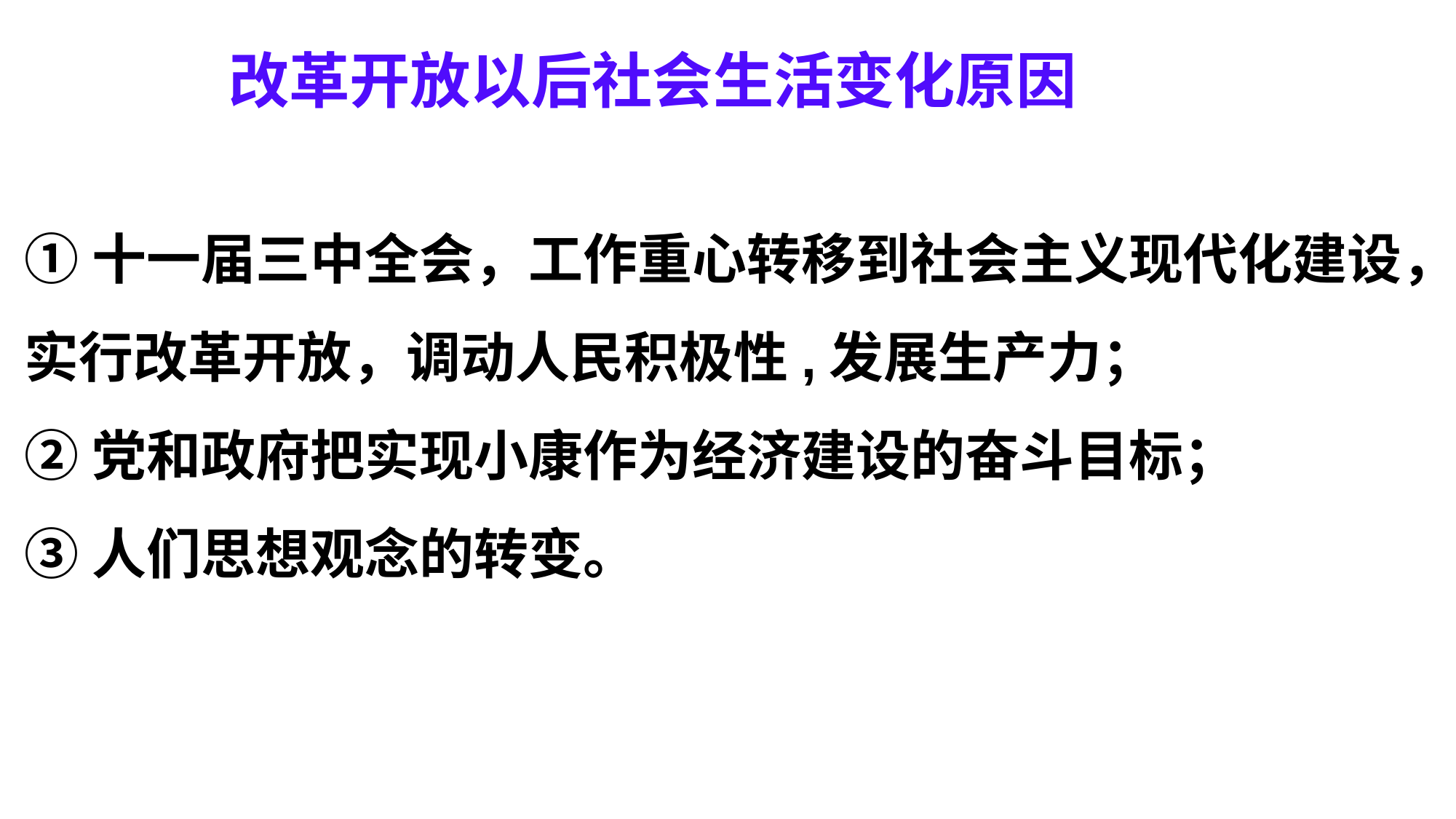

改革开放以后社会生活变化原因

①十一届三中全会，工作重心转移到社会主义现代化建设，实行改革开放，调动人民积极性,发展生产力；
②党和政府把实现小康作为经济建设的奋斗目标；
③人们思想观念的转变。